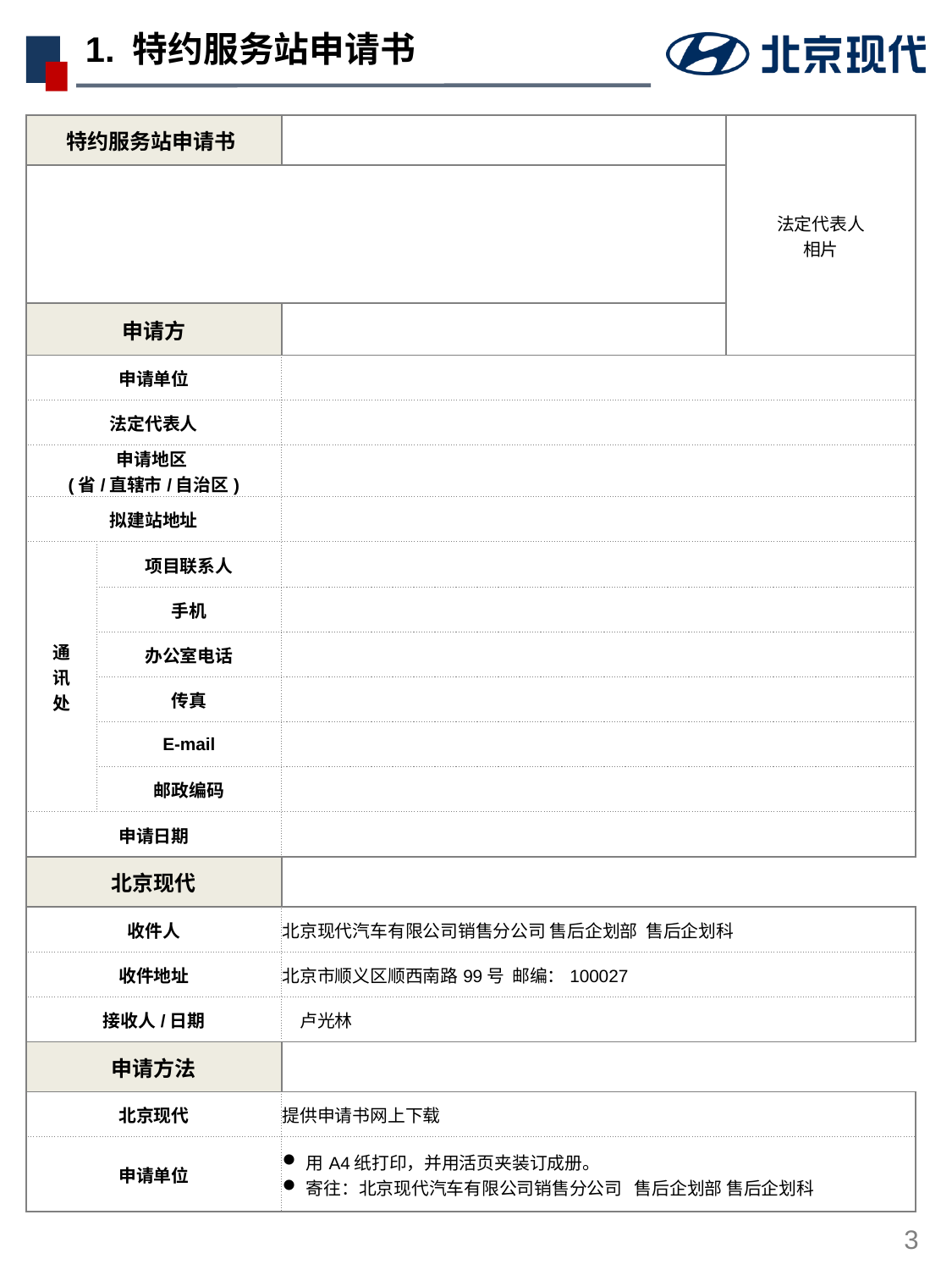

# 1. 特约服务站申请书
| 特约服务站申请书 |  |  | 法定代表人 相片 |
| --- | --- | --- | --- |
|  |  |  |  |
| 申请方 |  |  |  |
| 申请单位 |  |  |  |
| 法定代表人 |  |  |  |
| 申请地区 (省/直辖市/自治区) |  |  |  |
| 拟建站地址 |  |  |  |
| 通 讯 处 | 项目联系人 |  |  |
|  | 手机 |  |  |
|  | 办公室电话 |  |  |
|  | 传真 |  |  |
|  | E-mail |  |  |
|  | 邮政编码 |  |  |
| 申请日期 |  |  |  |
| 北京现代 |  |  |  |
| 收件人 |  | 北京现代汽车有限公司销售分公司 售后企划部 售后企划科 |  |
| 收件地址 |  | 北京市顺义区顺西南路99号 邮编：100027 |  |
| 接收人/日期 |  | 卢光林 |  |
| 申请方法 |  |  |  |
| 北京现代 |  | 提供申请书网上下载 |  |
| 申请单位 |  | 用A4纸打印，并用活页夹装订成册。 寄往：北京现代汽车有限公司销售分公司 售后企划部 售后企划科 |  |